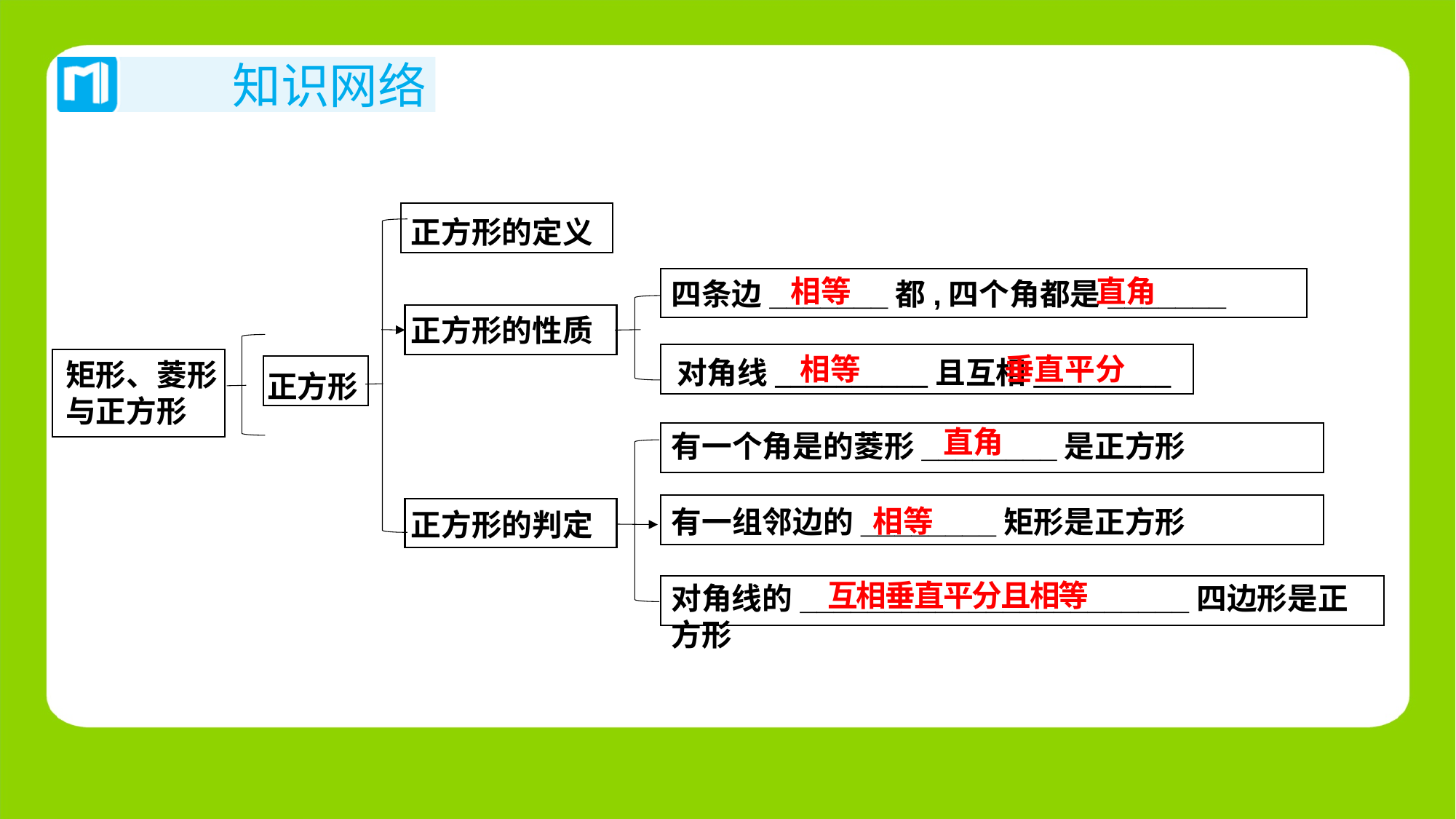

正方形的定义

四条边_______都,四个角都是_______

正方形的性质

对角线__________且互相_________

矩形、菱形
与正方形

正方形
有一个角是的菱形________是正方形

有一组邻边的________矩形是正方形

正方形的判定
对角线的_______________________四边形是正方形

相等
直角
相等
垂直平分
直角
相等
互相垂直平分且相等